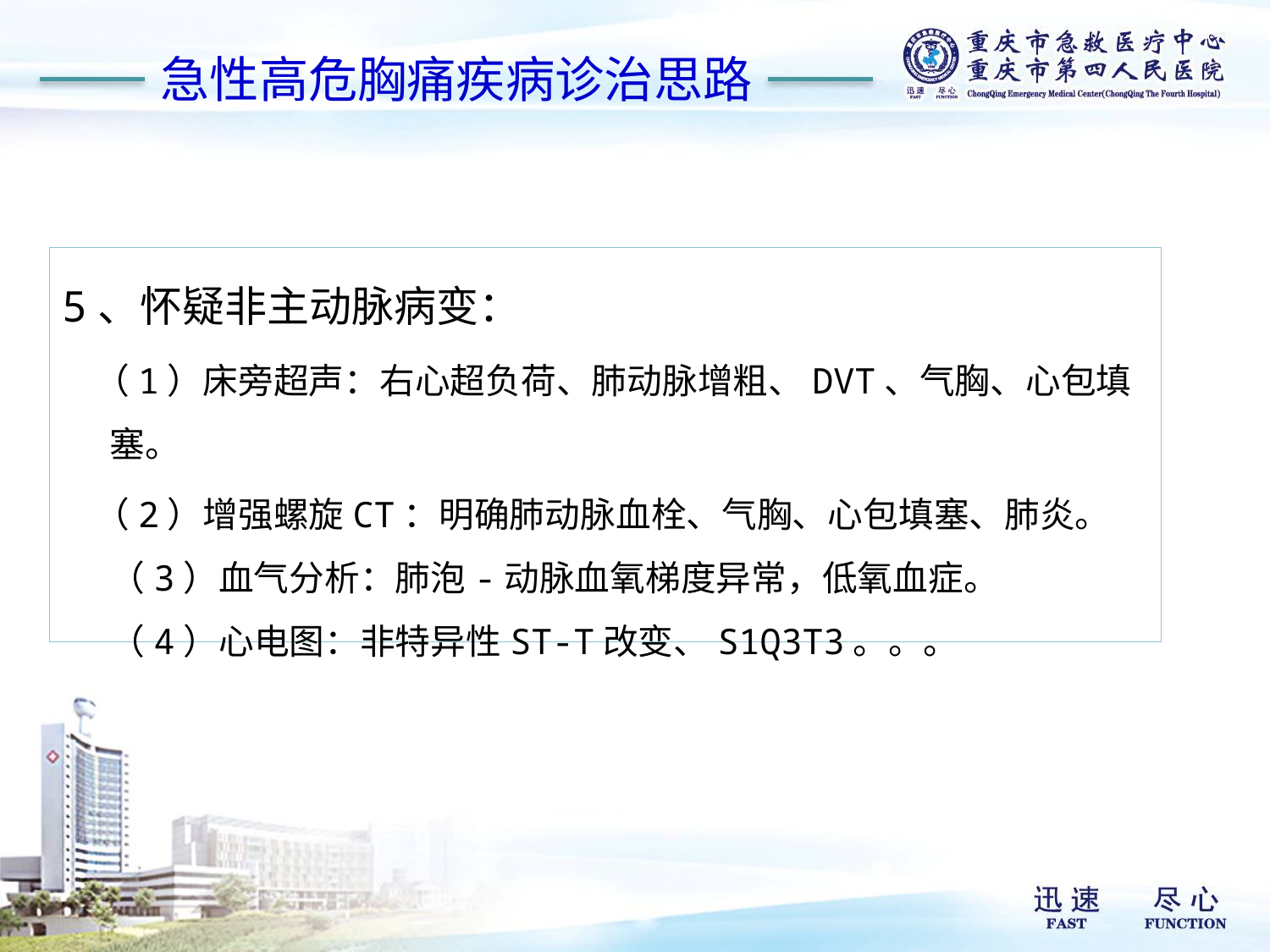

急性高危胸痛疾病诊治思路
5、怀疑非主动脉病变：
   （1）床旁超声：右心超负荷、肺动脉增粗、DVT、气胸、心包填塞。
   （2）增强螺旋CT：明确肺动脉血栓、气胸、心包填塞、肺炎。
（3）血气分析：肺泡-动脉血氧梯度异常，低氧血症。
（4）心电图：非特异性ST-T改变、S1Q3T3。。。